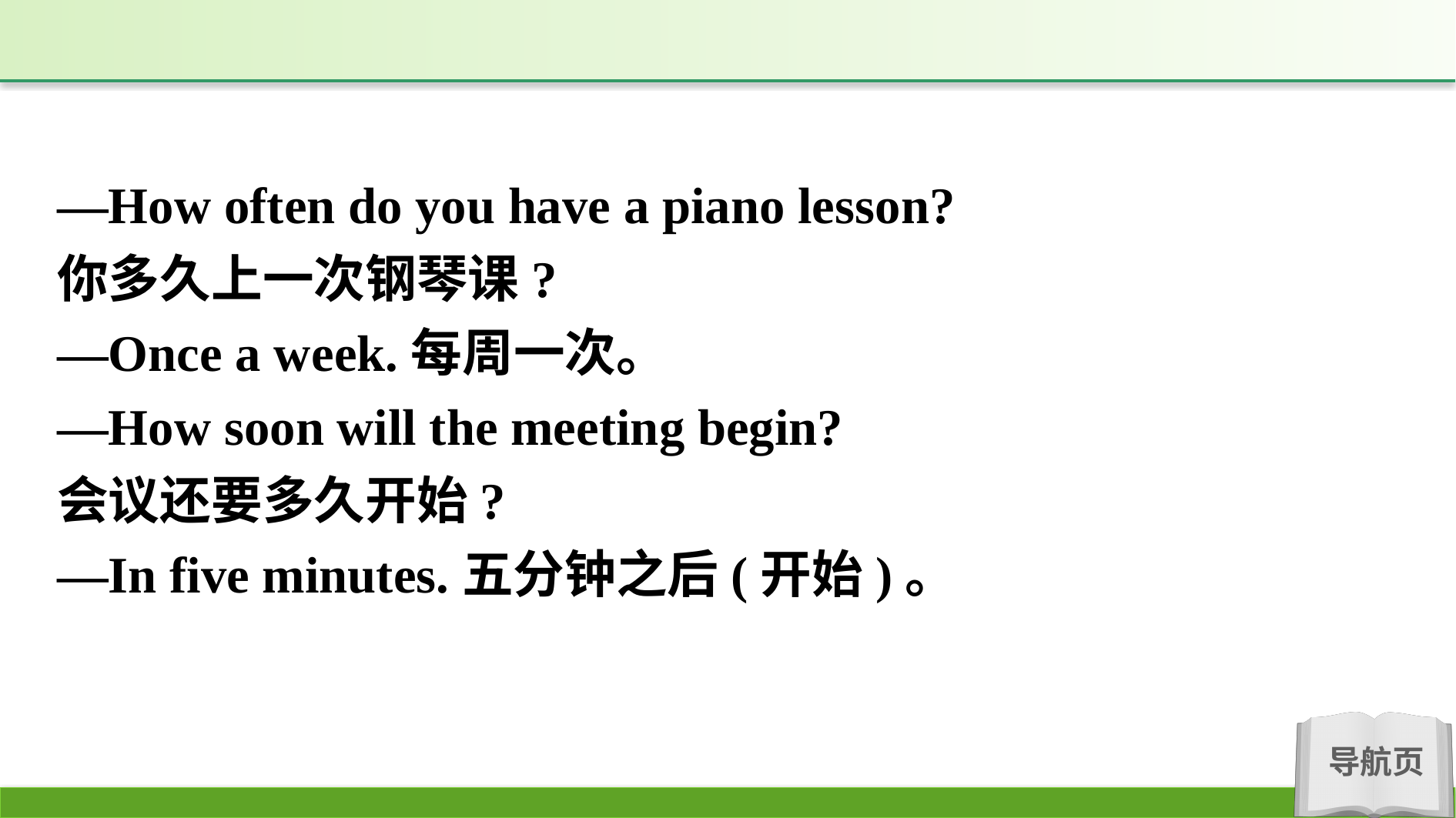

—How often do you have a piano lesson?
你多久上一次钢琴课?
—Once a week.每周一次。
—How soon will the meeting begin?
会议还要多久开始?
—In five minutes.五分钟之后(开始)。